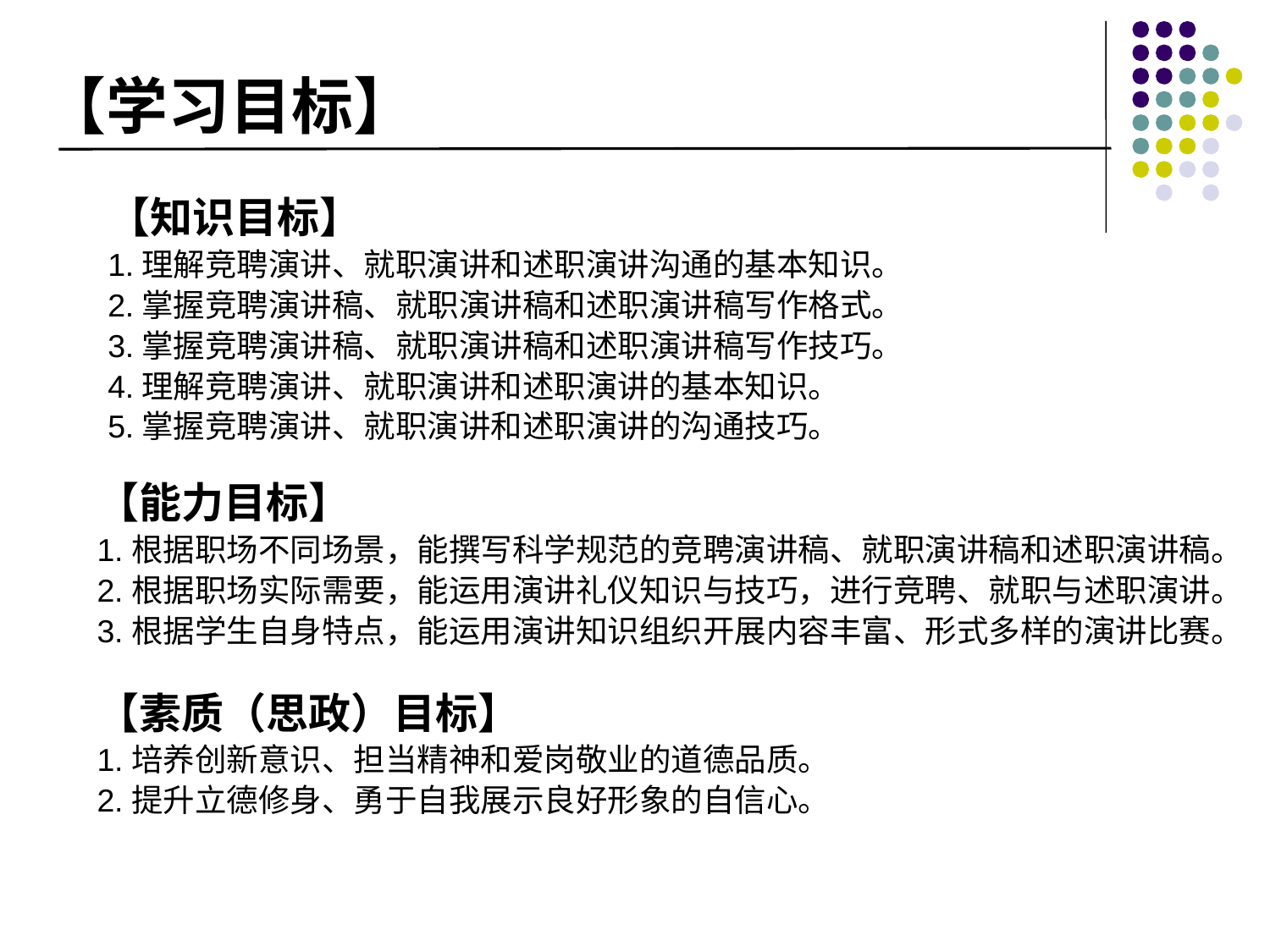

# 【学习目标】
【知识目标】
1.理解竞聘演讲、就职演讲和述职演讲沟通的基本知识。
2.掌握竞聘演讲稿、就职演讲稿和述职演讲稿写作格式。
3.掌握竞聘演讲稿、就职演讲稿和述职演讲稿写作技巧。
4.理解竞聘演讲、就职演讲和述职演讲的基本知识。
5.掌握竞聘演讲、就职演讲和述职演讲的沟通技巧。
【能力目标】
1.根据职场不同场景，能撰写科学规范的竞聘演讲稿、就职演讲稿和述职演讲稿。
2.根据职场实际需要，能运用演讲礼仪知识与技巧，进行竞聘、就职与述职演讲。
3.根据学生自身特点，能运用演讲知识组织开展内容丰富、形式多样的演讲比赛。
【素质（思政）目标】
1.培养创新意识、担当精神和爱岗敬业的道德品质。
2.提升立德修身、勇于自我展示良好形象的自信心。